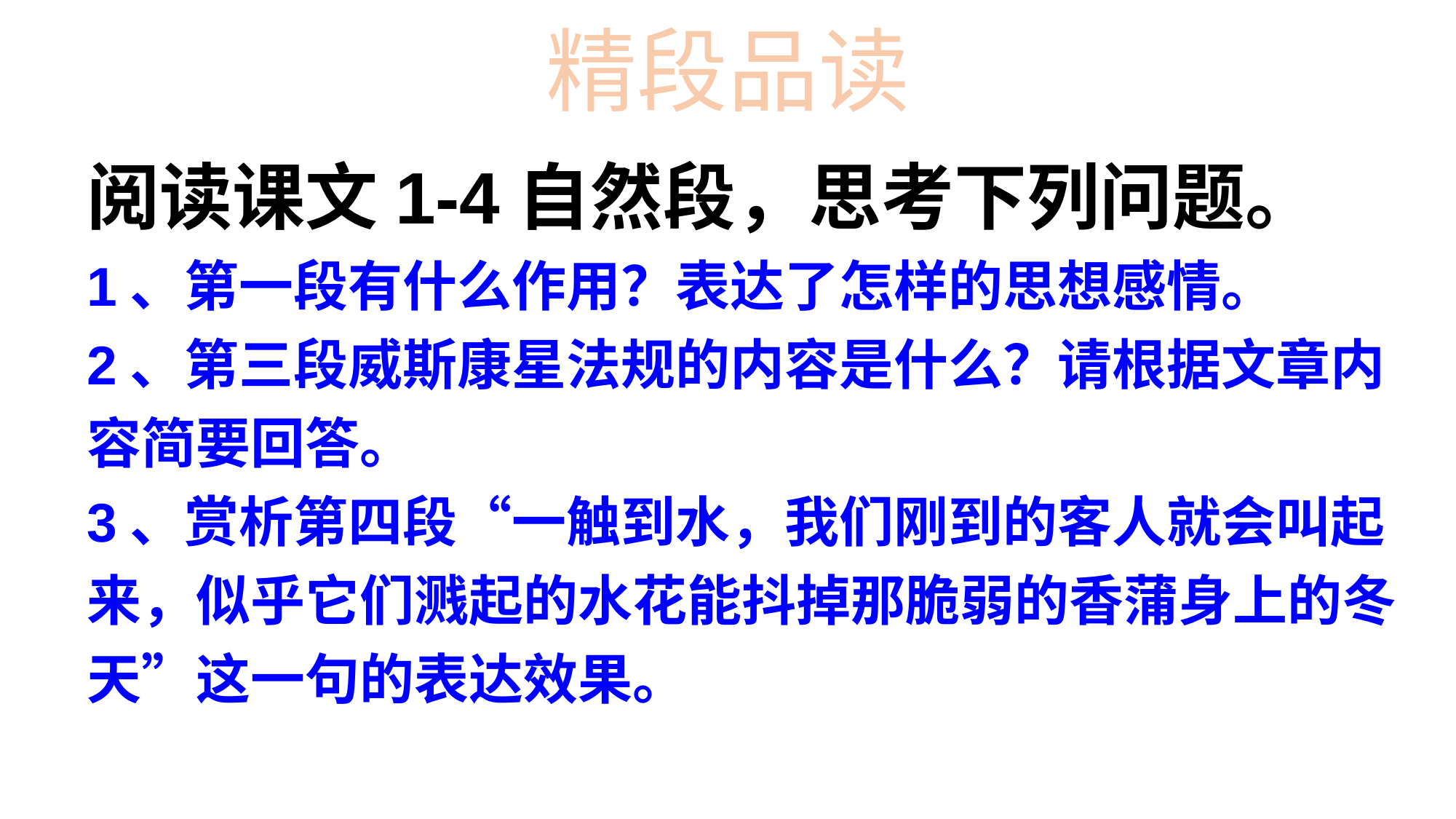

精段品读
阅读课文1-4自然段，思考下列问题。
1、第一段有什么作用？表达了怎样的思想感情。
2、第三段威斯康星法规的内容是什么？请根据文章内容简要回答。
3、赏析第四段“一触到水，我们刚到的客人就会叫起来，似乎它们溅起的水花能抖掉那脆弱的香蒲身上的冬天”这一句的表达效果。